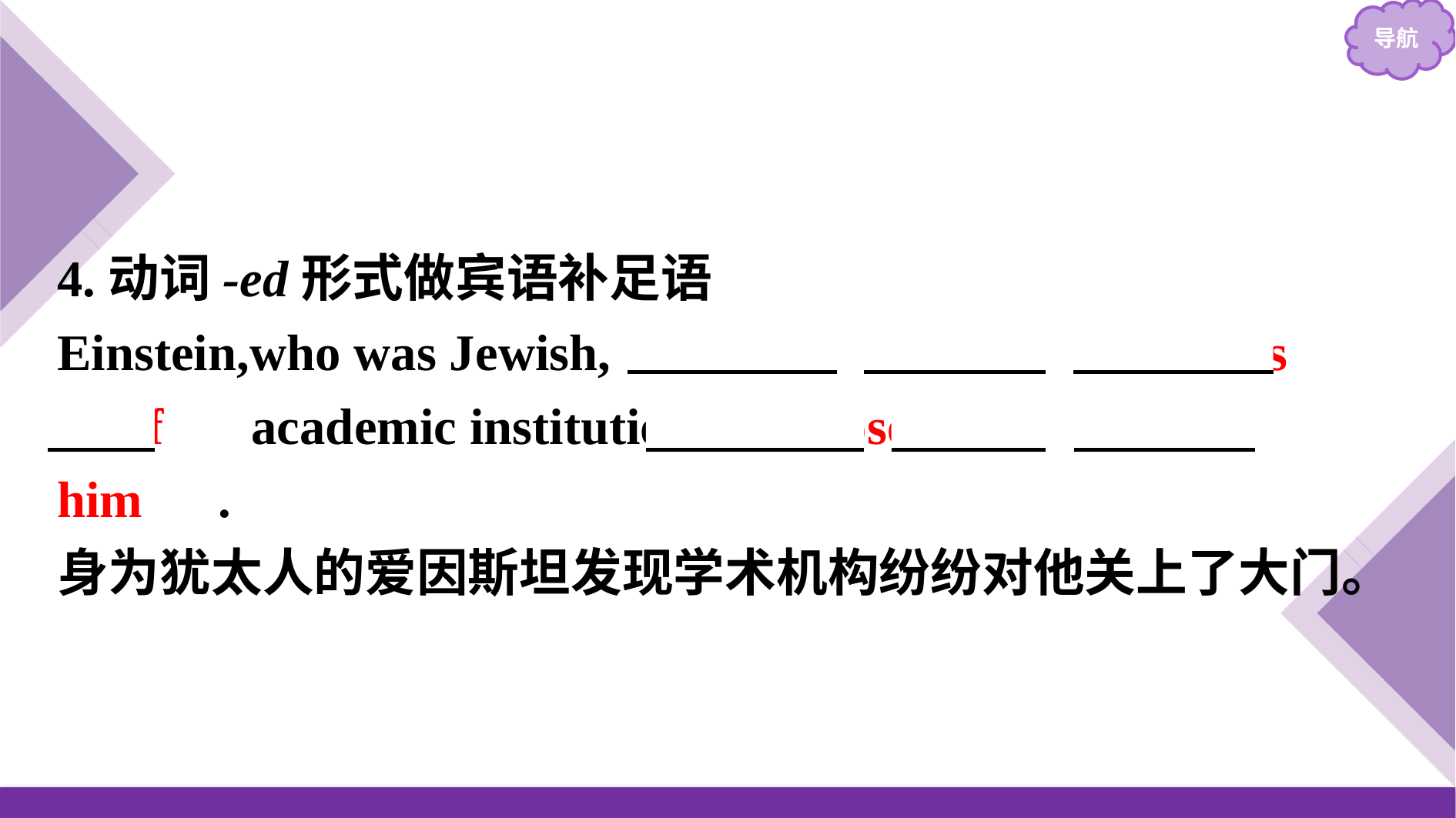

4.动词-ed形式做宾语补足语
Einstein,who was Jewish,　found　 　the　 　doors　 　of　 academic institutions 　closed　 　to　 　him　.
身为犹太人的爱因斯坦发现学术机构纷纷对他关上了大门。

z